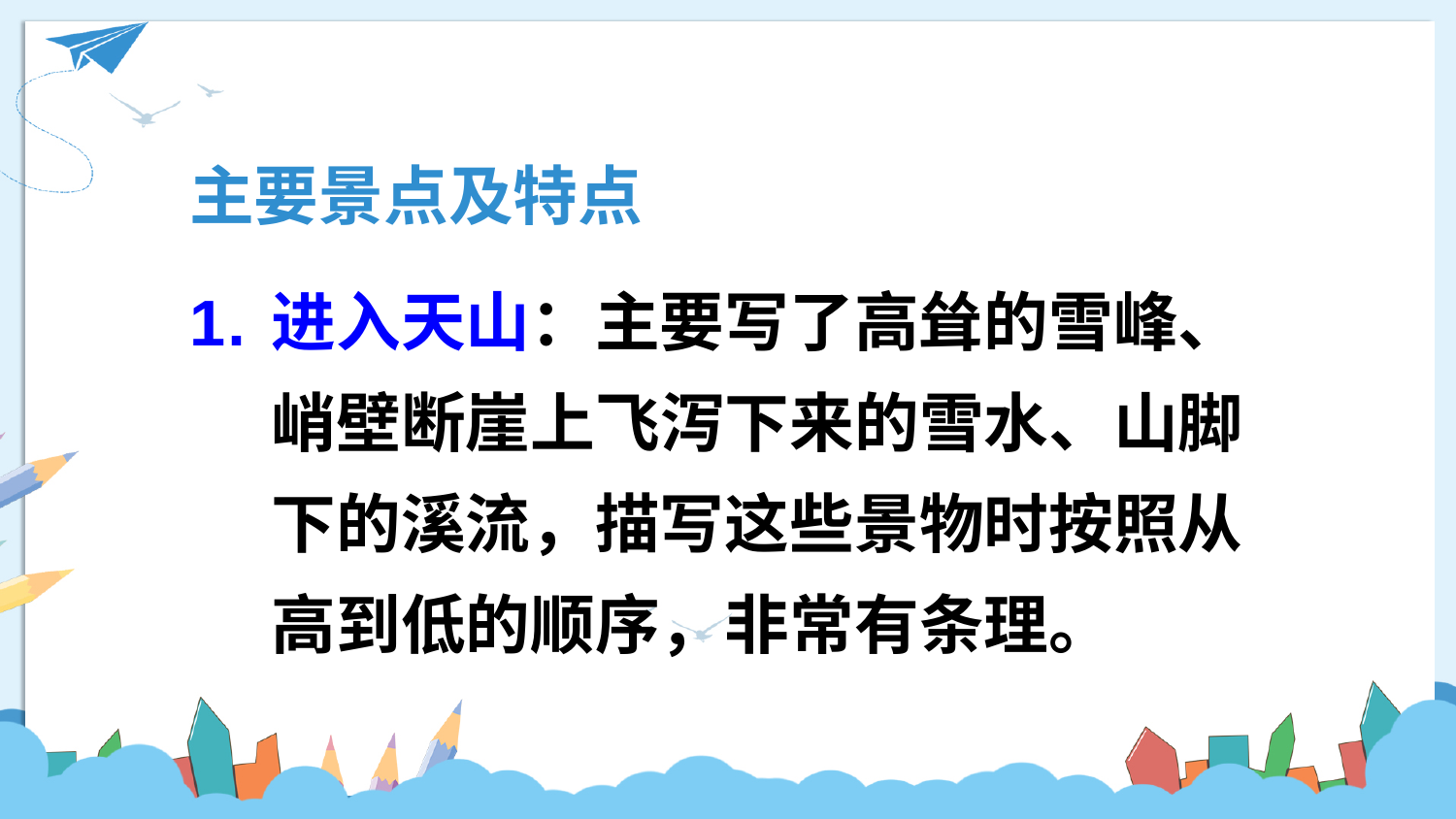

主要景点及特点
进入天山：主要写了高耸的雪峰、峭壁断崖上飞泻下来的雪水、山脚下的溪流，描写这些景物时按照从高到低的顺序，非常有条理。